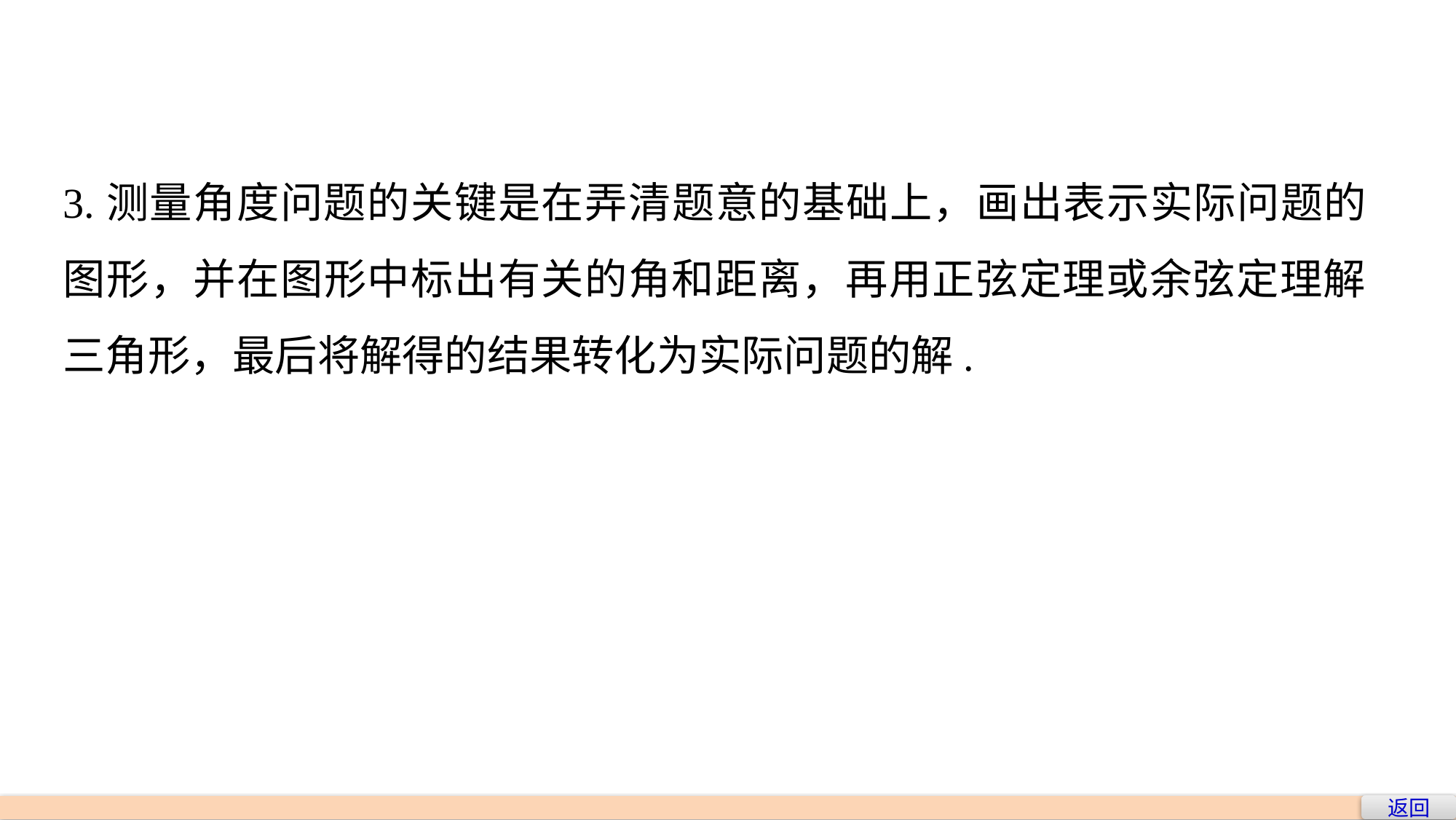

3.测量角度问题的关键是在弄清题意的基础上，画出表示实际问题的图形，并在图形中标出有关的角和距离，再用正弦定理或余弦定理解三角形，最后将解得的结果转化为实际问题的解.
返回